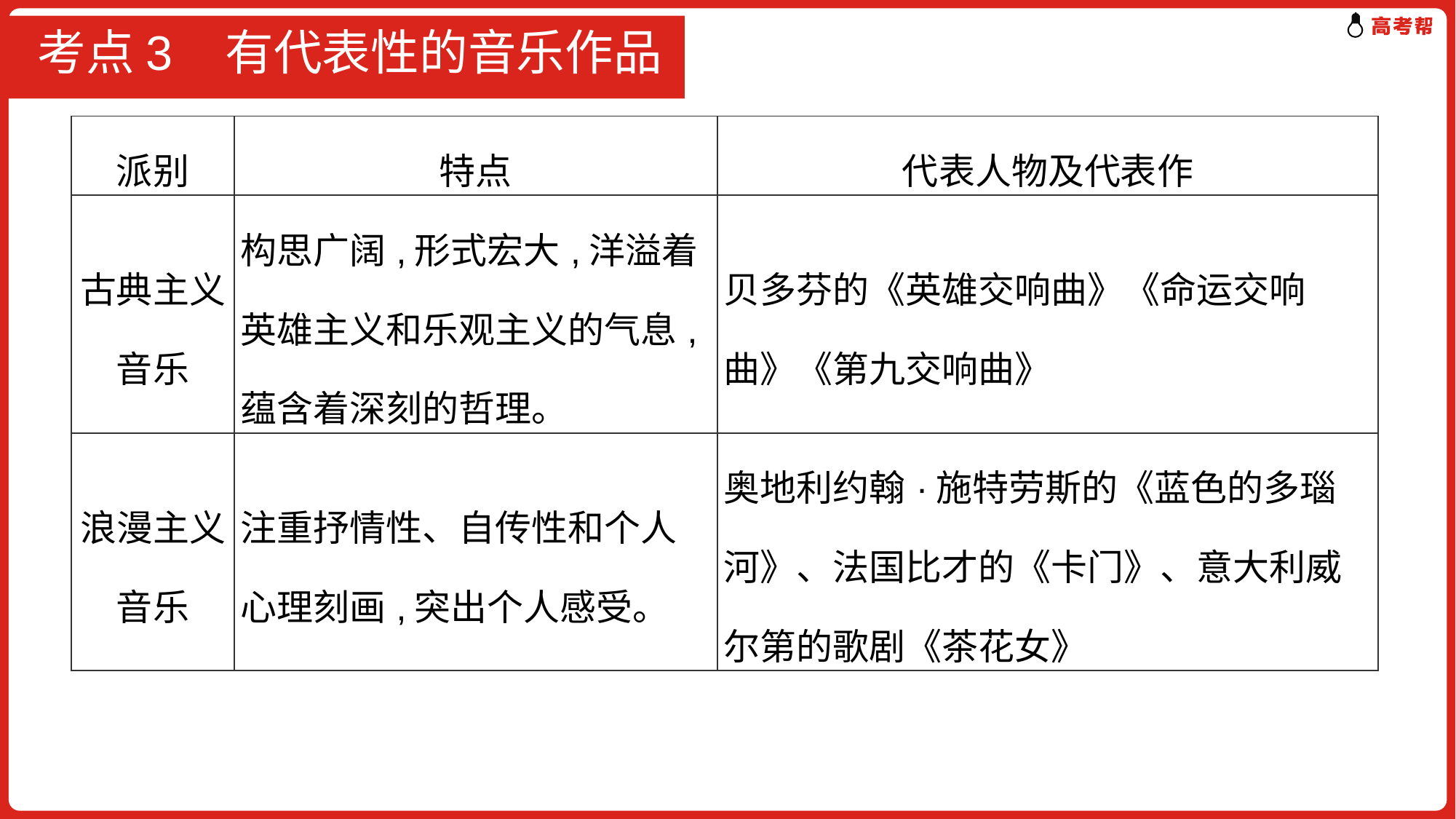

# 考点3   有代表性的音乐作品
| 派别 | 特点 | 代表人物及代表作 |
| --- | --- | --- |
| 古典主义音乐 | 构思广阔,形式宏大,洋溢着英雄主义和乐观主义的气息,蕴含着深刻的哲理。 | 贝多芬的《英雄交响曲》《命运交响曲》《第九交响曲》 |
| 浪漫主义音乐 | 注重抒情性、自传性和个人心理刻画,突出个人感受。 | 奥地利约翰·施特劳斯的《蓝色的多瑙河》、法国比才的《卡门》、意大利威尔第的歌剧《茶花女》 |